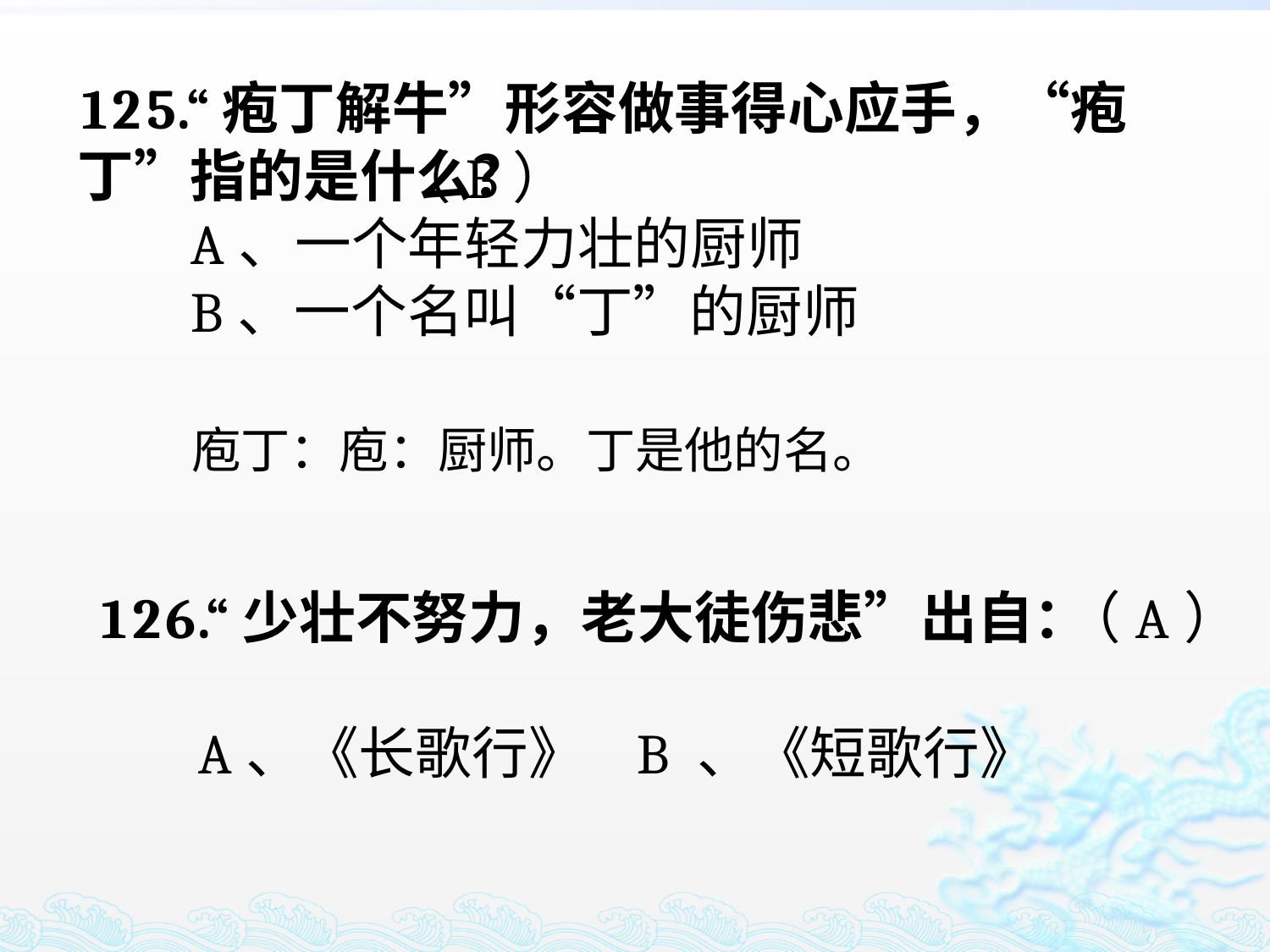

125.“疱丁解牛”形容做事得心应手，“疱丁”指的是什么？
         A、一个年轻力壮的厨师
         B、一个名叫“丁”的厨师
（B）
庖丁：庖：厨师。丁是他的名。
126.“少壮不努力，老大徒伤悲”出自：

        A、《长歌行》   B 、《短歌行》
（A）